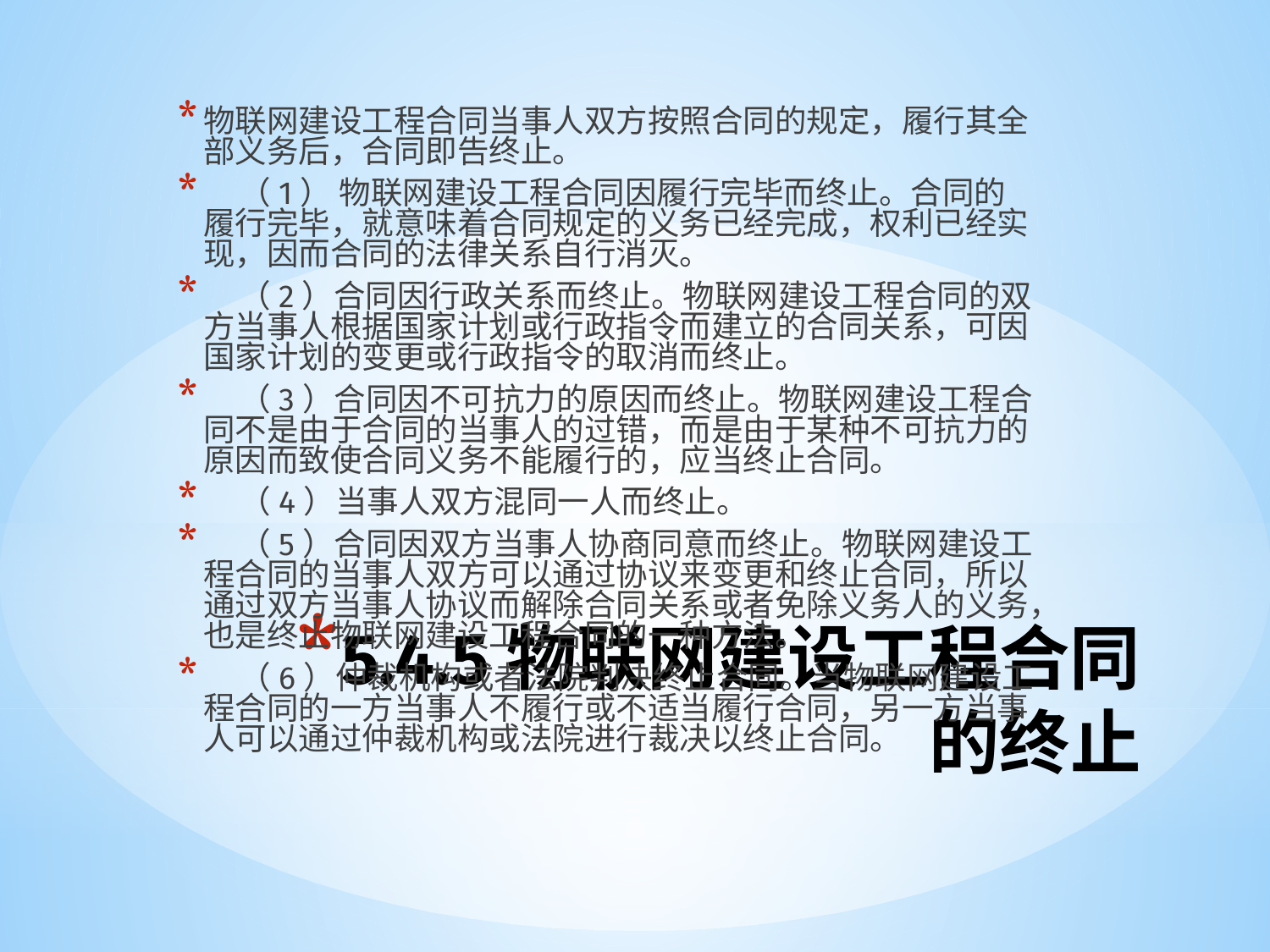

物联网建设工程合同当事人双方按照合同的规定，履行其全部义务后，合同即告终止。
    （1） 物联网建设工程合同因履行完毕而终止。合同的履行完毕，就意味着合同规定的义务已经完成，权利已经实现，因而合同的法律关系自行消灭。
    （2）合同因行政关系而终止。物联网建设工程合同的双方当事人根据国家计划或行政指令而建立的合同关系，可因国家计划的变更或行政指令的取消而终止。
    （3）合同因不可抗力的原因而终止。物联网建设工程合同不是由于合同的当事人的过错，而是由于某种不可抗力的原因而致使合同义务不能履行的，应当终止合同。
    （4）当事人双方混同一人而终止。
    （5）合同因双方当事人协商同意而终止。物联网建设工程合同的当事人双方可以通过协议来变更和终止合同，所以通过双方当事人协议而解除合同关系或者免除义务人的义务，也是终止物联网建设工程合同的一种方法。
    （6）仲裁机构或者法院判决终止合同。当物联网建设工程合同的一方当事人不履行或不适当履行合同，另一方当事人可以通过仲裁机构或法院进行裁决以终止合同。
# 5.4.5物联网建设工程合同的终止